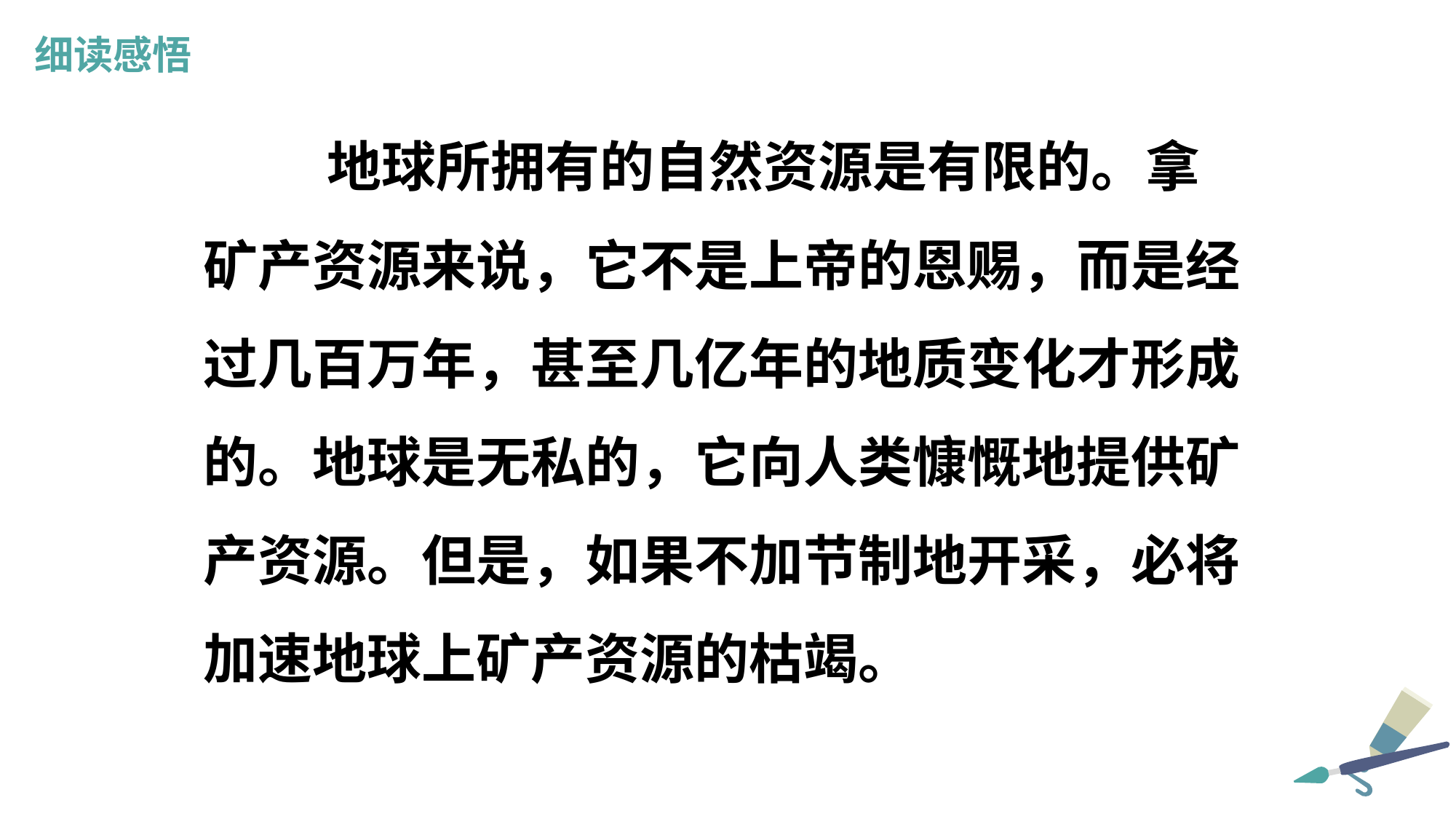

细读感悟
        地球所拥有的自然资源是有限的。拿矿产资源来说，它不是上帝的恩赐，而是经过几百万年，甚至几亿年的地质变化才形成的。地球是无私的，它向人类慷慨地提供矿产资源。但是，如果不加节制地开采，必将加速地球上矿产资源的枯竭。